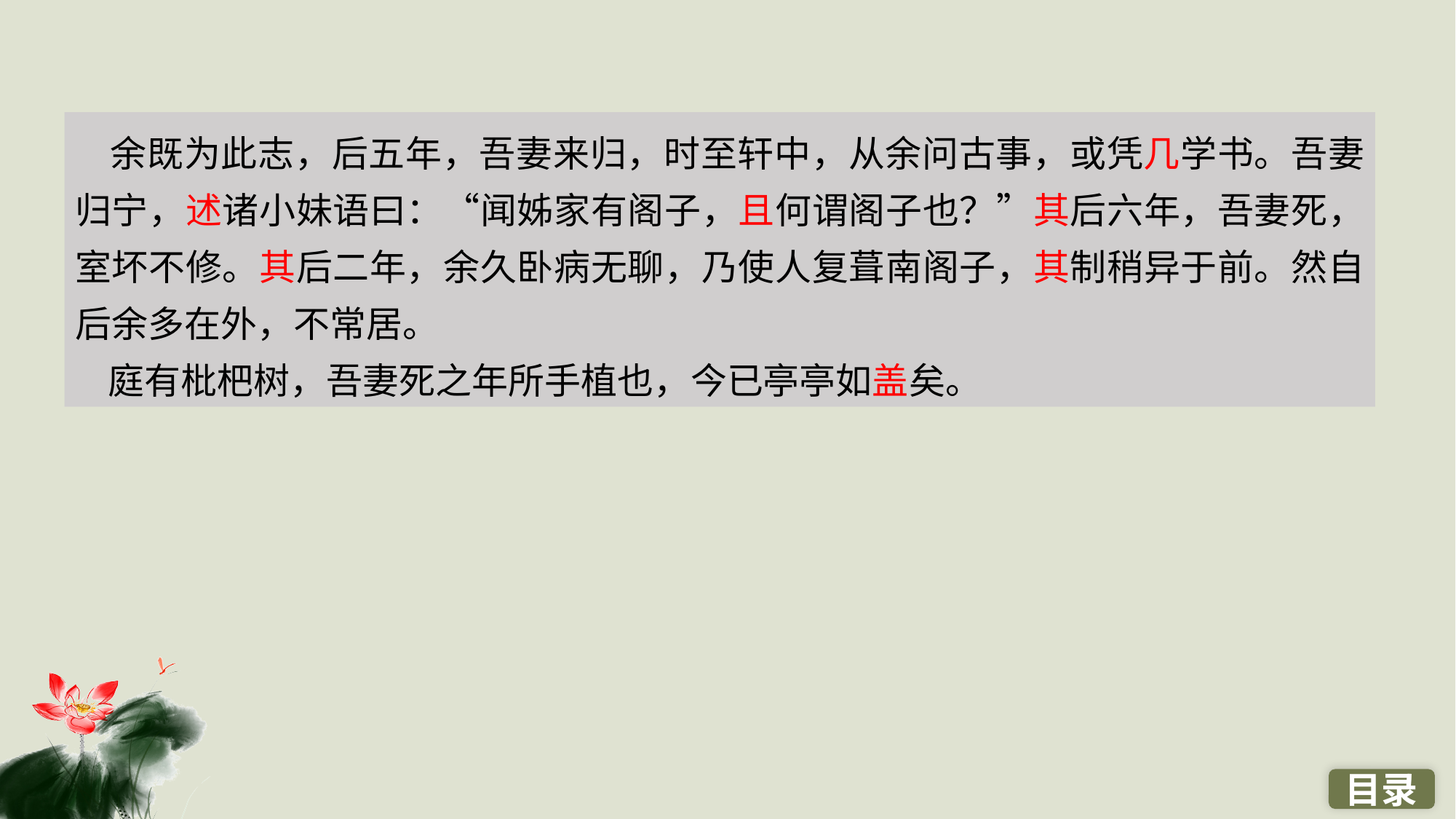

余既为此志，后五年，吾妻来归，时至轩中，从余问古事，或凭几学书。吾妻归宁，述诸小妹语曰：“闻姊家有阁子，且何谓阁子也？”其后六年，吾妻死，室坏不修。其后二年，余久卧病无聊，乃使人复葺南阁子，其制稍异于前。然自后余多在外，不常居。
   庭有枇杷树，吾妻死之年所手植也，今已亭亭如盖矣。